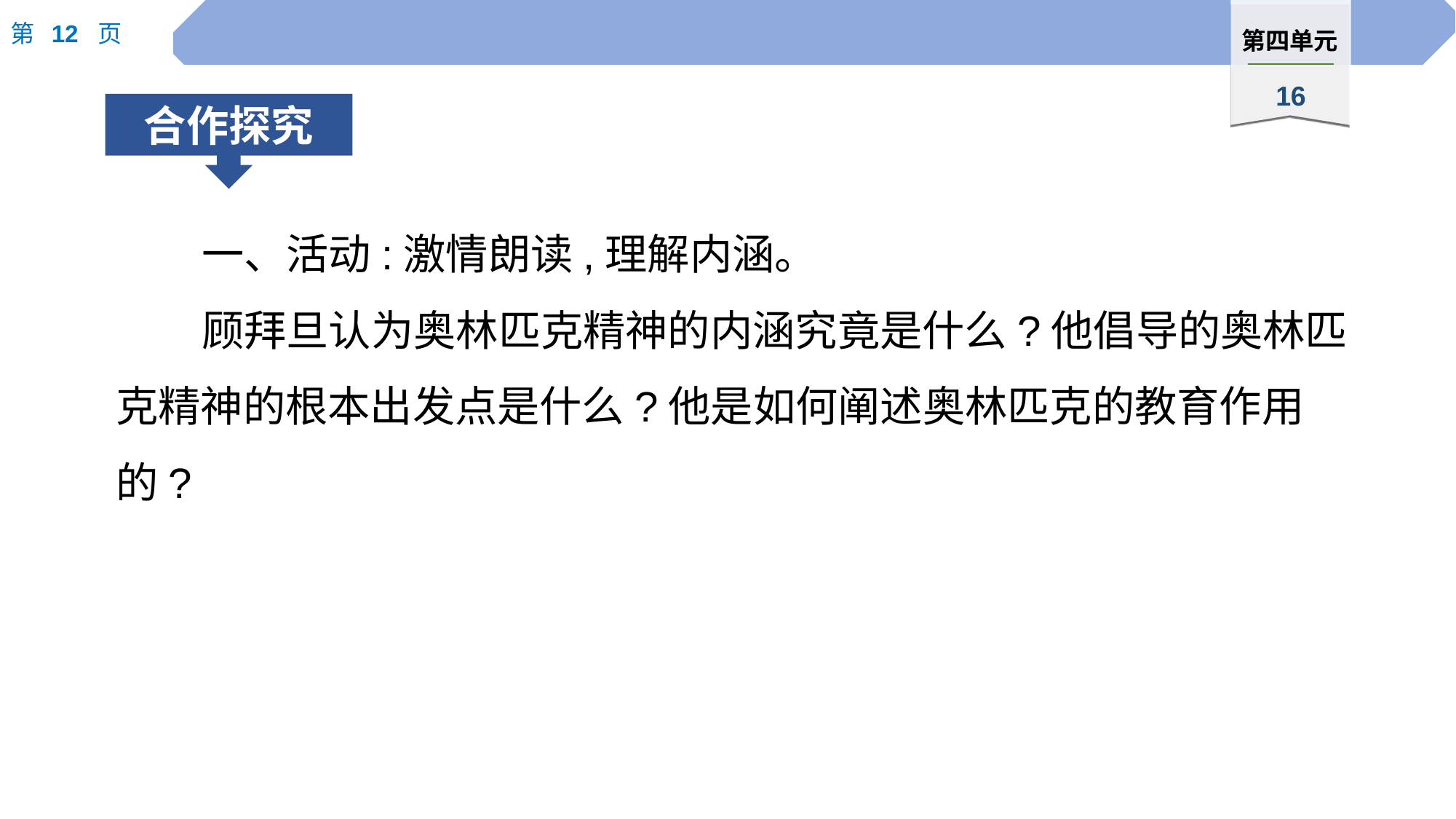

一、活动:激情朗读,理解内涵。
顾拜旦认为奥林匹克精神的内涵究竟是什么?他倡导的奥林匹克精神的根本出发点是什么?他是如何阐述奥林匹克的教育作用的?